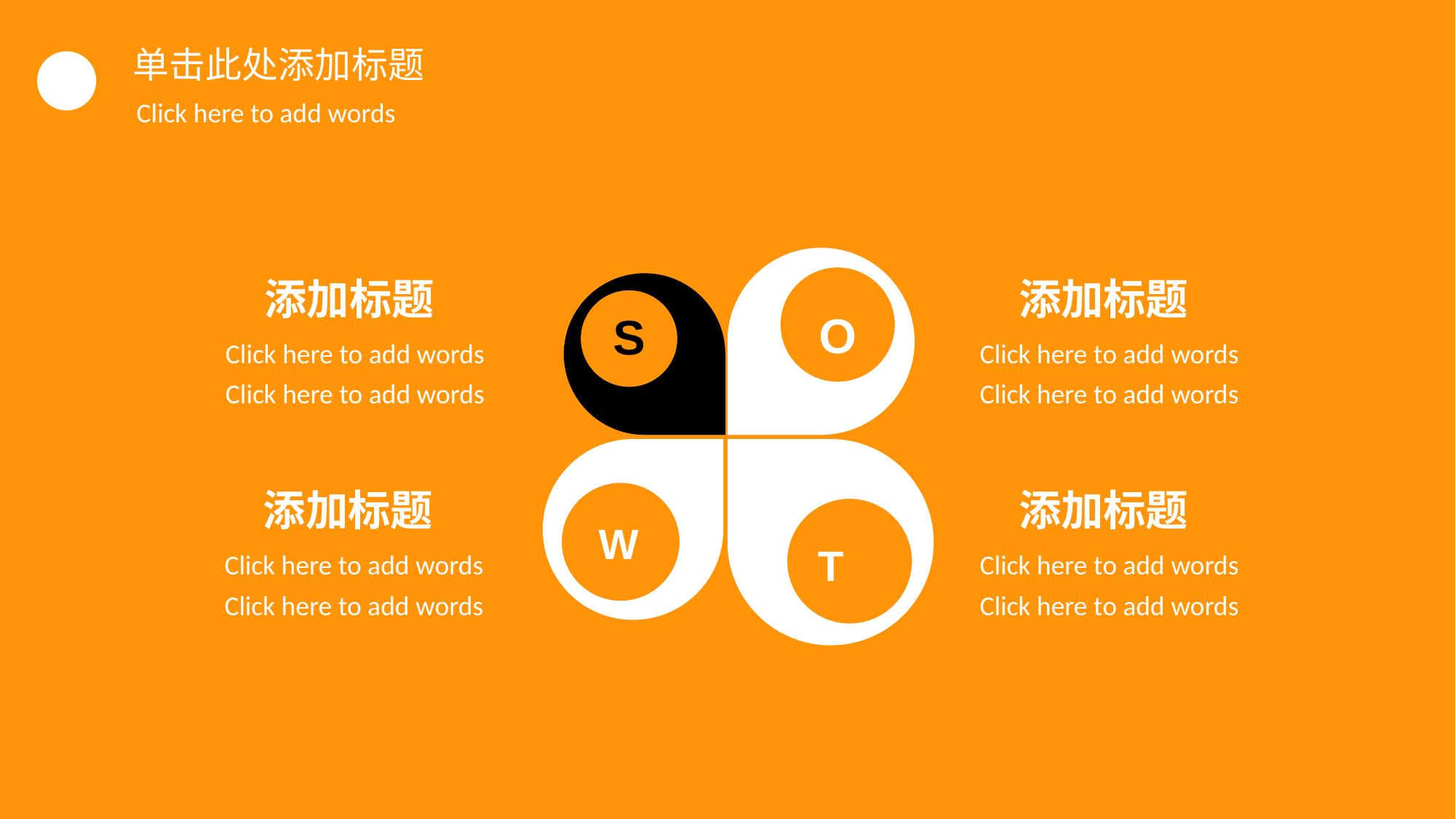

单击此处添加标题

Click here to add words

O
添加标题
添加标题

S
Click here to add words
Click here to add words
Click here to add words
Click here to add words

T

W
添加标题
添加标题
Click here to add words
Click here to add words
Click here to add words
Click here to add words